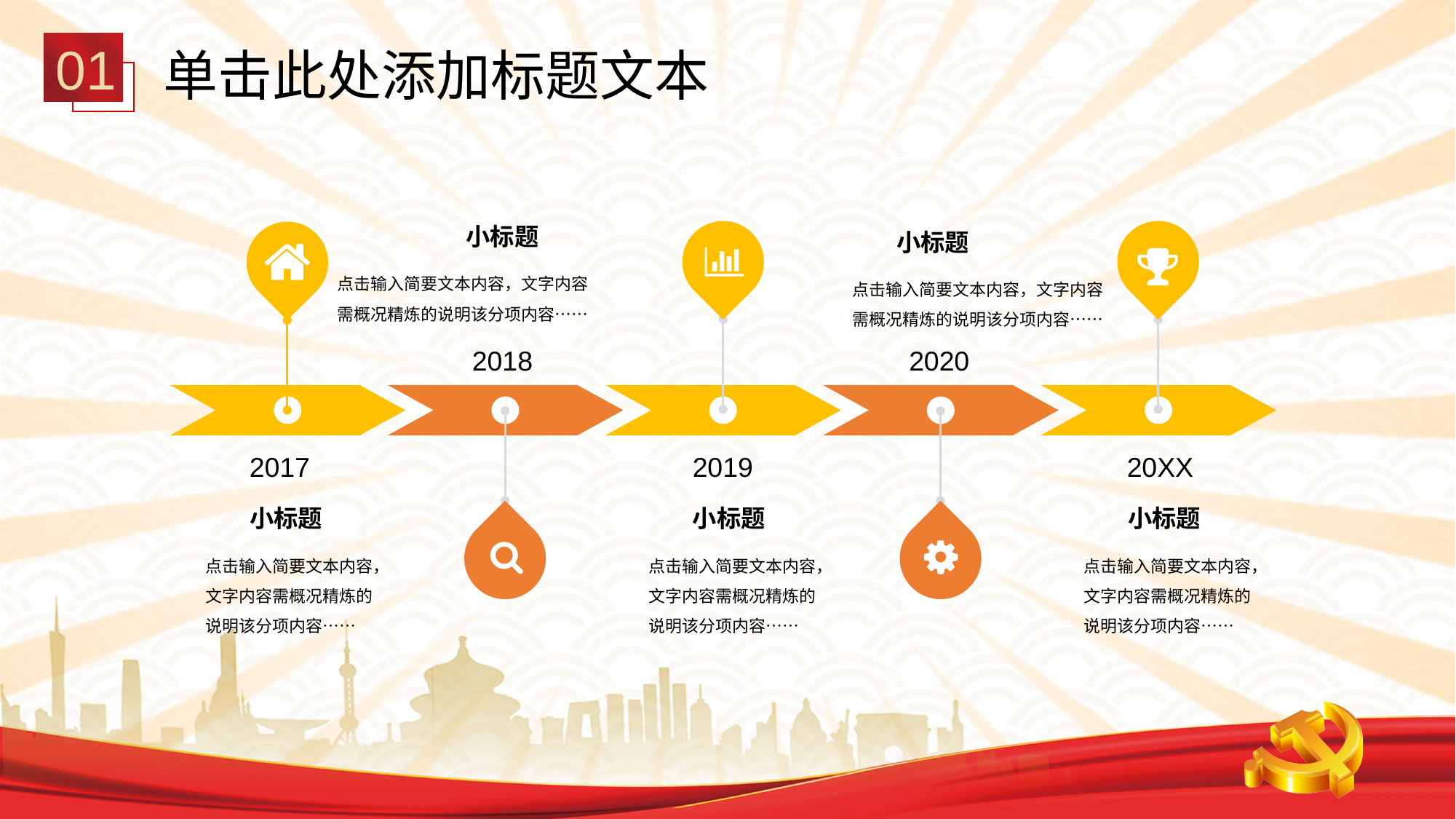

01
单击此处添加标题文本

2019
小标题

点击输入简要文本内容，文字内容需概况精炼的说明该分项内容……

20XX
小标题

点击输入简要文本内容，文字内容需概况精炼的说明该分项内容……
小标题

点击输入简要文本内容，文字内容需概况精炼的说明该分项内容……
2018

2017
小标题

点击输入简要文本内容，文字内容需概况精炼的说明该分项内容……
小标题

点击输入简要文本内容，文字内容需概况精炼的说明该分项内容……
2020